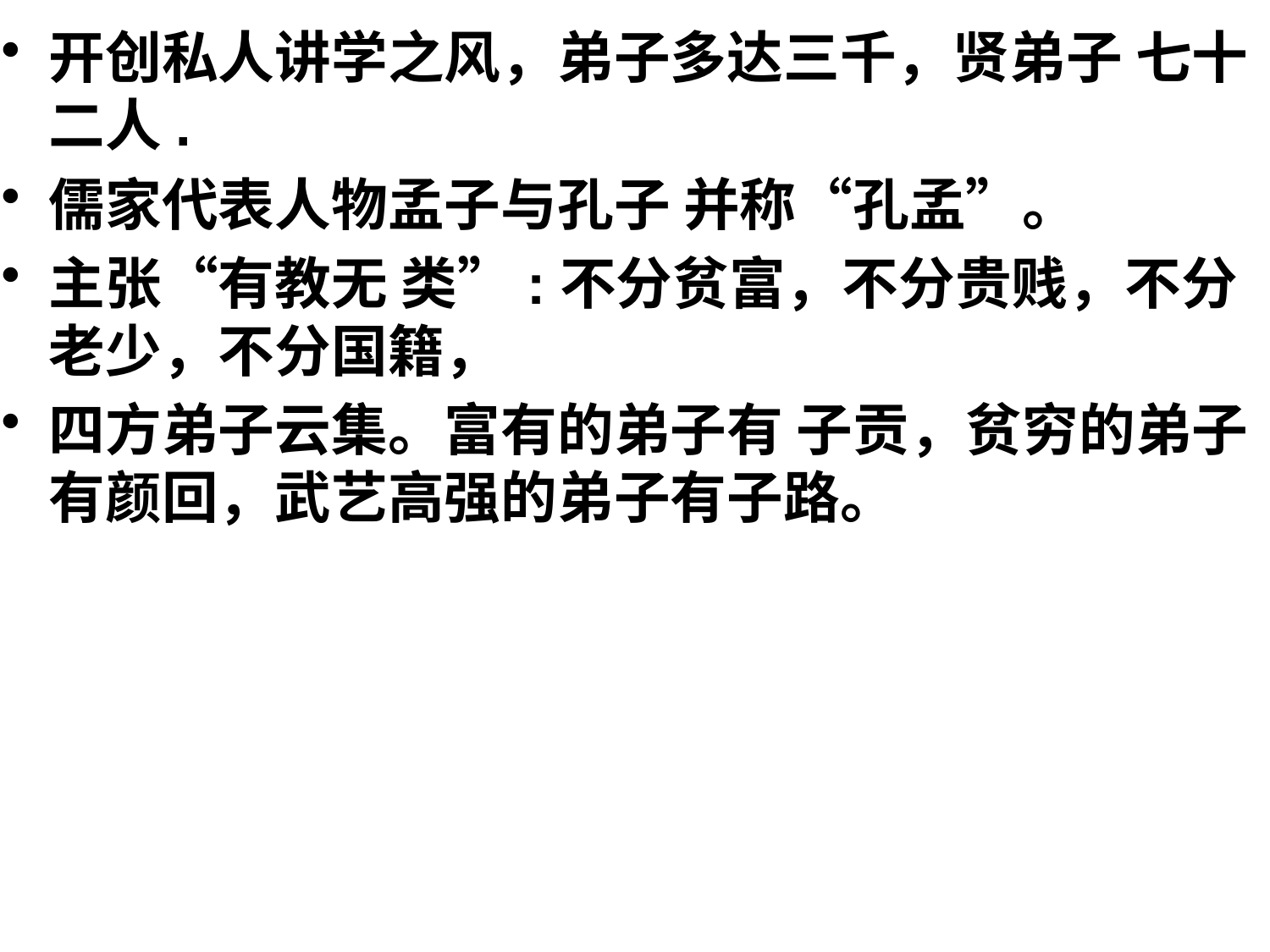

开创私人讲学之风，弟子多达三千，贤弟子 七十二人.
儒家代表人物孟子与孔子 并称“孔孟”。
主张“有教无 类”:不分贫富，不分贵贱，不分老少，不分国籍，
四方弟子云集。富有的弟子有 子贡，贫穷的弟子有颜回，武艺高强的弟子有子路。
#